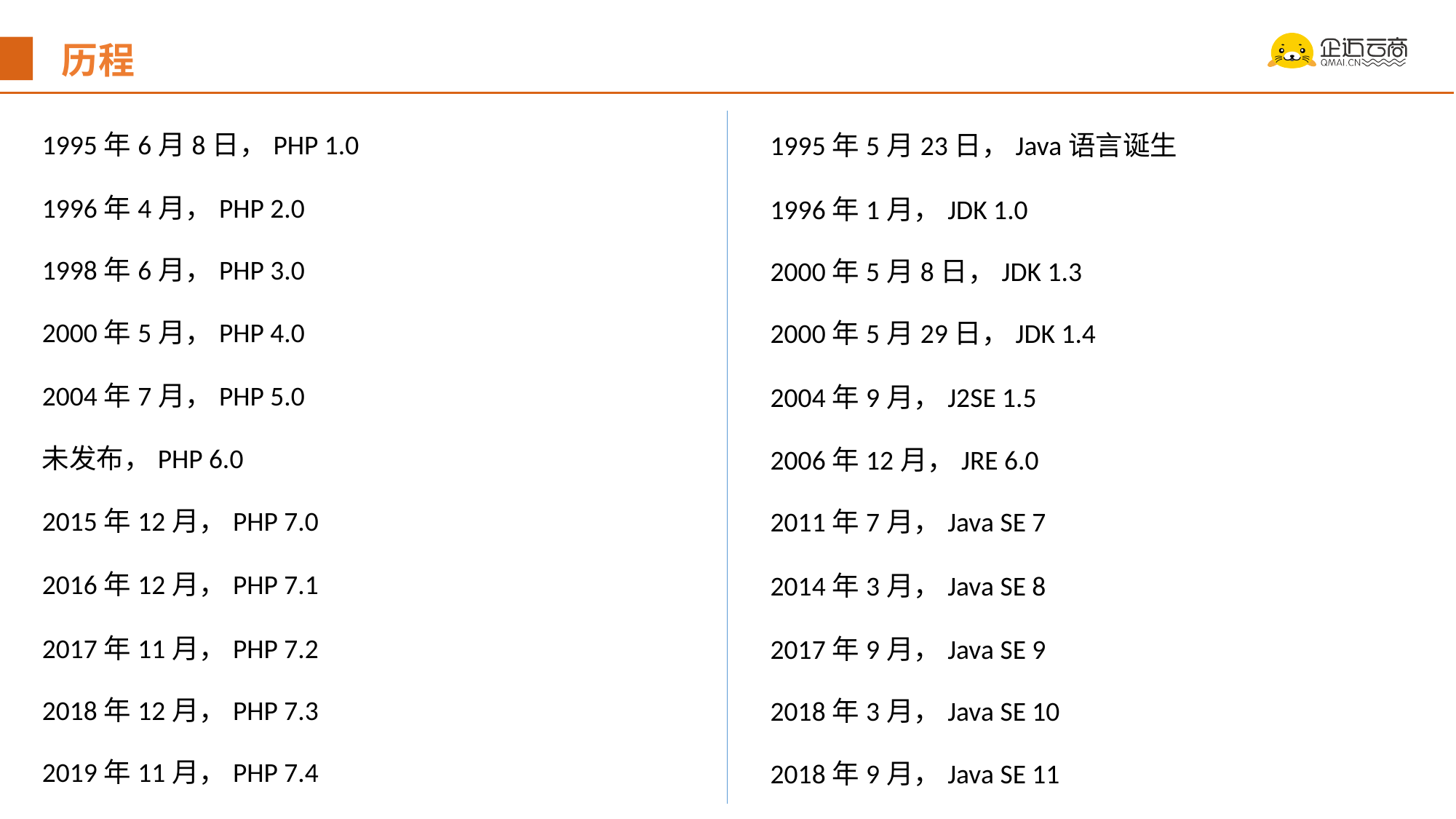

历程

1995年6月8日，PHP 1.0
1995年5月23日，Java语言诞生
1996年4月，PHP 2.0
1996年1月，JDK 1.0
1998年6月，PHP 3.0
2000年5月8日，JDK 1.3
2000年5月，PHP 4.0
2000年5月29日，JDK 1.4
2004年7月，PHP 5.0
2004年9月，J2SE 1.5
未发布，PHP 6.0
2006年12月，JRE 6.0
2015年12月，PHP 7.0
2011年7月，Java SE 7
2016年12月，PHP 7.1
2014年3月，Java SE 8
2017年11月，PHP 7.2
2017年9月，Java SE 9
2018年12月，PHP 7.3
2018年3月，Java SE 10
2019年11月，PHP 7.4
2018年9月，Java SE 11